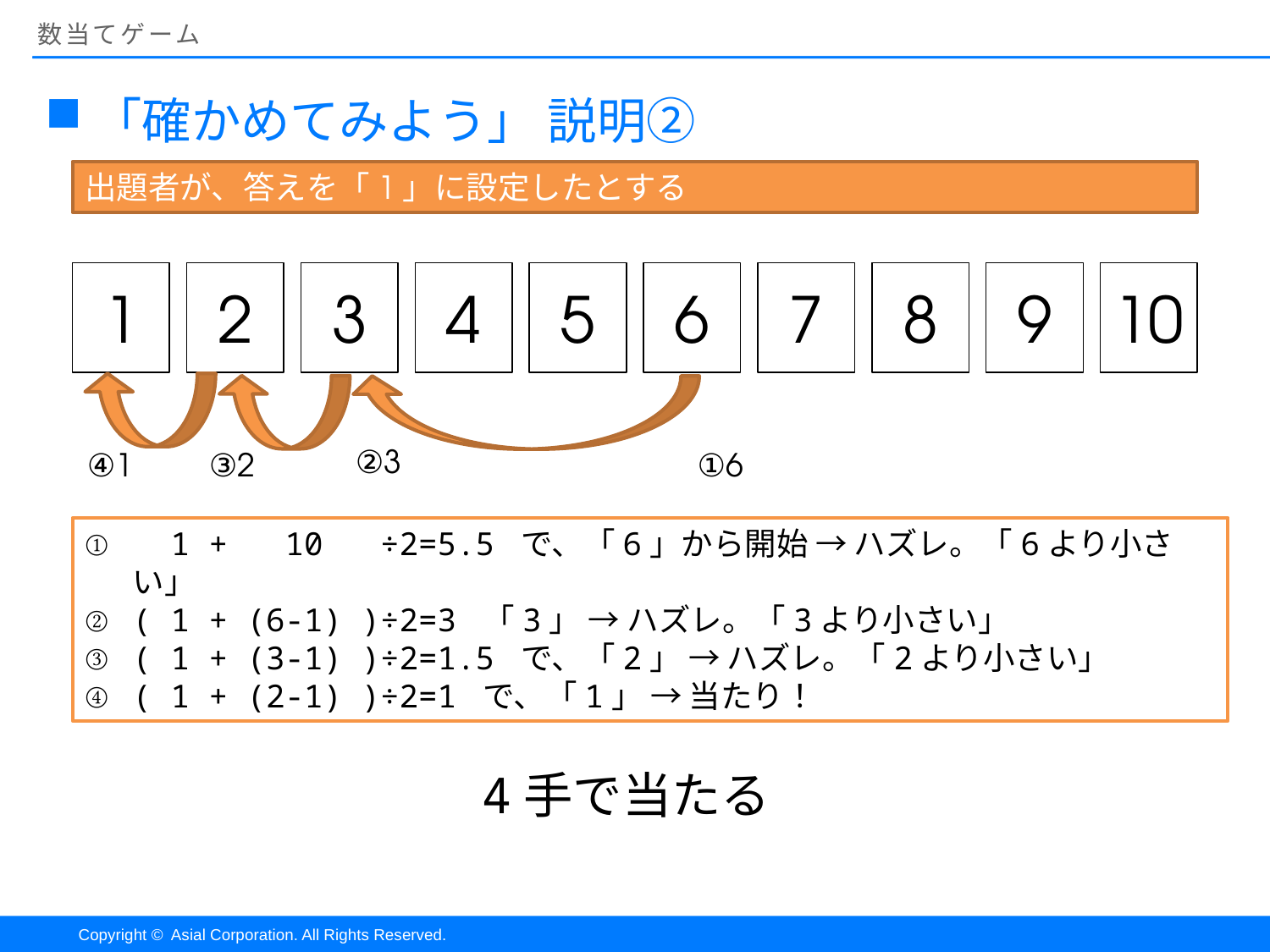

# 数当てゲーム

「確かめてみよう」 説明②

出題者が、答えを「1」に設定したとする
8
9
10
1
2
3
4
5
6
7

②3
④1
③2
①6
  1 +   10   ÷2=5.5 で、「6」から開始 → ハズレ。「6より小さい」
( 1 + (6-1) )÷2=3 「3」 → ハズレ。「3より小さい」
( 1 + (3-1) )÷2=1.5 で、「2」 → ハズレ。「2より小さい」
( 1 + (2-1) )÷2=1 で、「1」 → 当たり！
4手で当たる